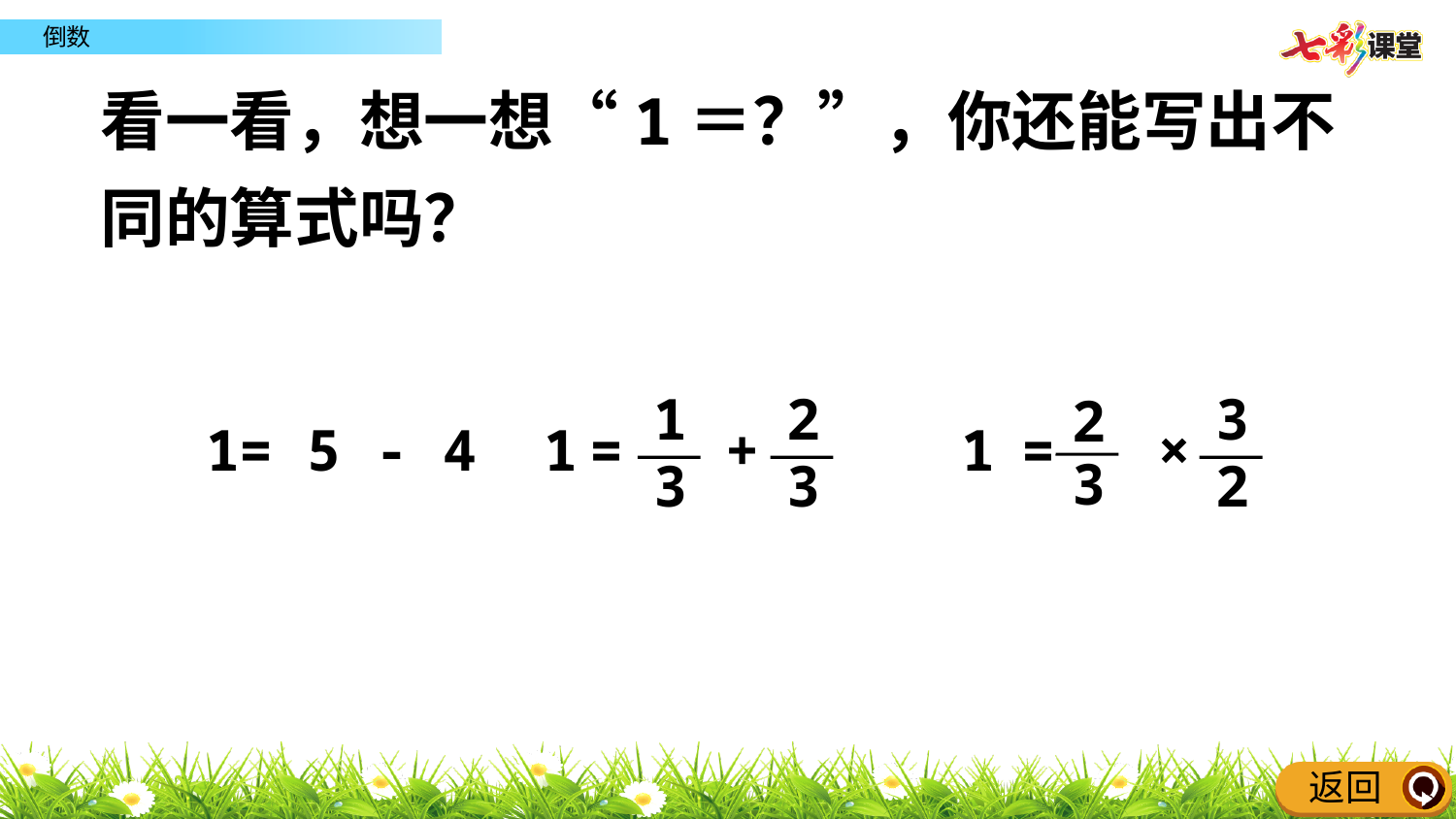

看一看，想一想“1＝？”，你还能写出不同的算式吗？
1
3

2
3

3
2

2
3

1
 = 5 - 4
1
 =   +
1
 =   ×